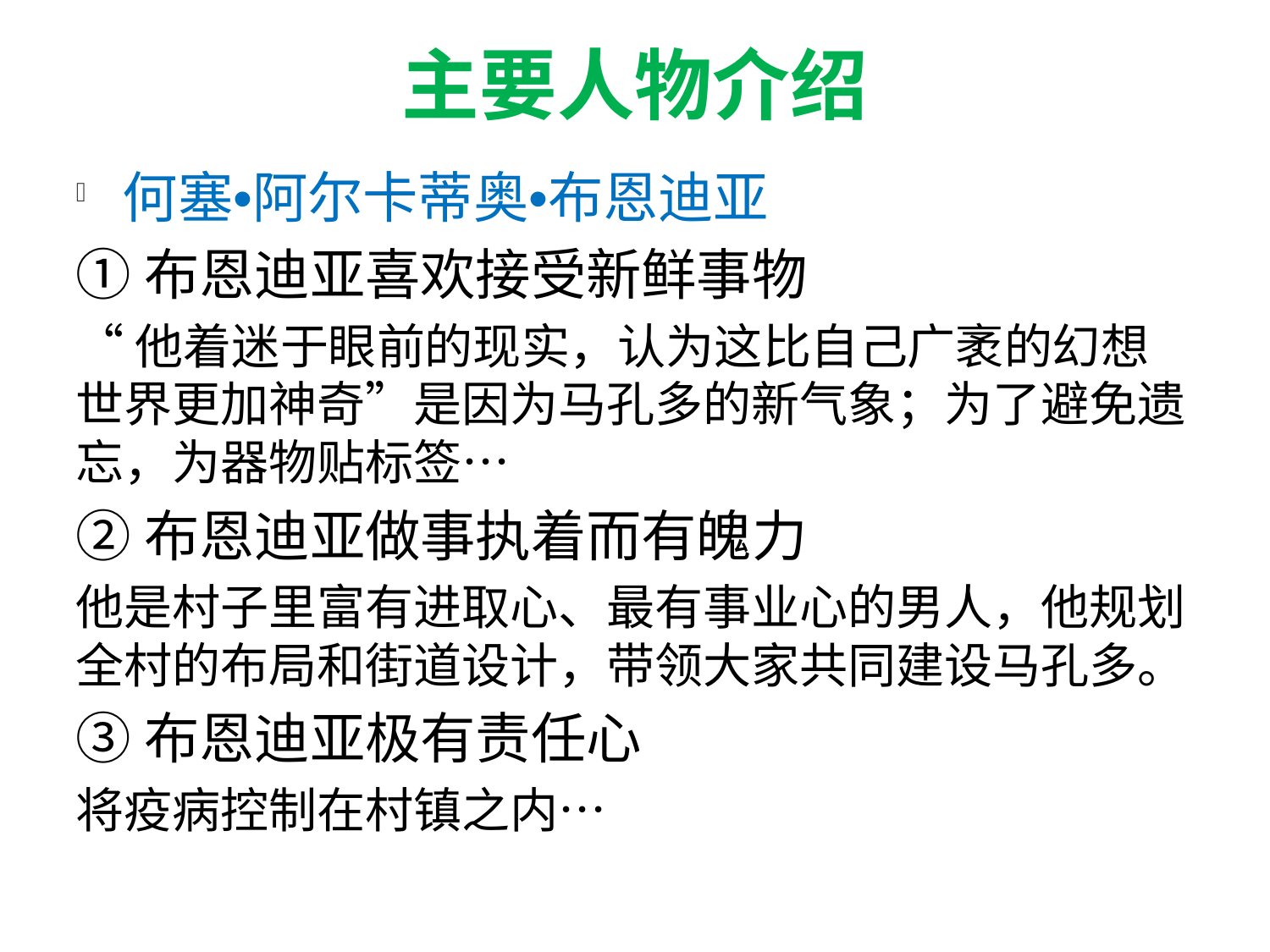

# 主要人物介绍
何塞•阿尔卡蒂奥•布恩迪亚
①布恩迪亚喜欢接受新鲜事物
“他着迷于眼前的现实，认为这比自己广袤的幻想世界更加神奇”是因为马孔多的新气象；为了避免遗忘，为器物贴标签…
②布恩迪亚做事执着而有魄力
他是村子里富有进取心、最有事业心的男人，他规划全村的布局和街道设计，带领大家共同建设马孔多。
③布恩迪亚极有责任心
将疫病控制在村镇之内…